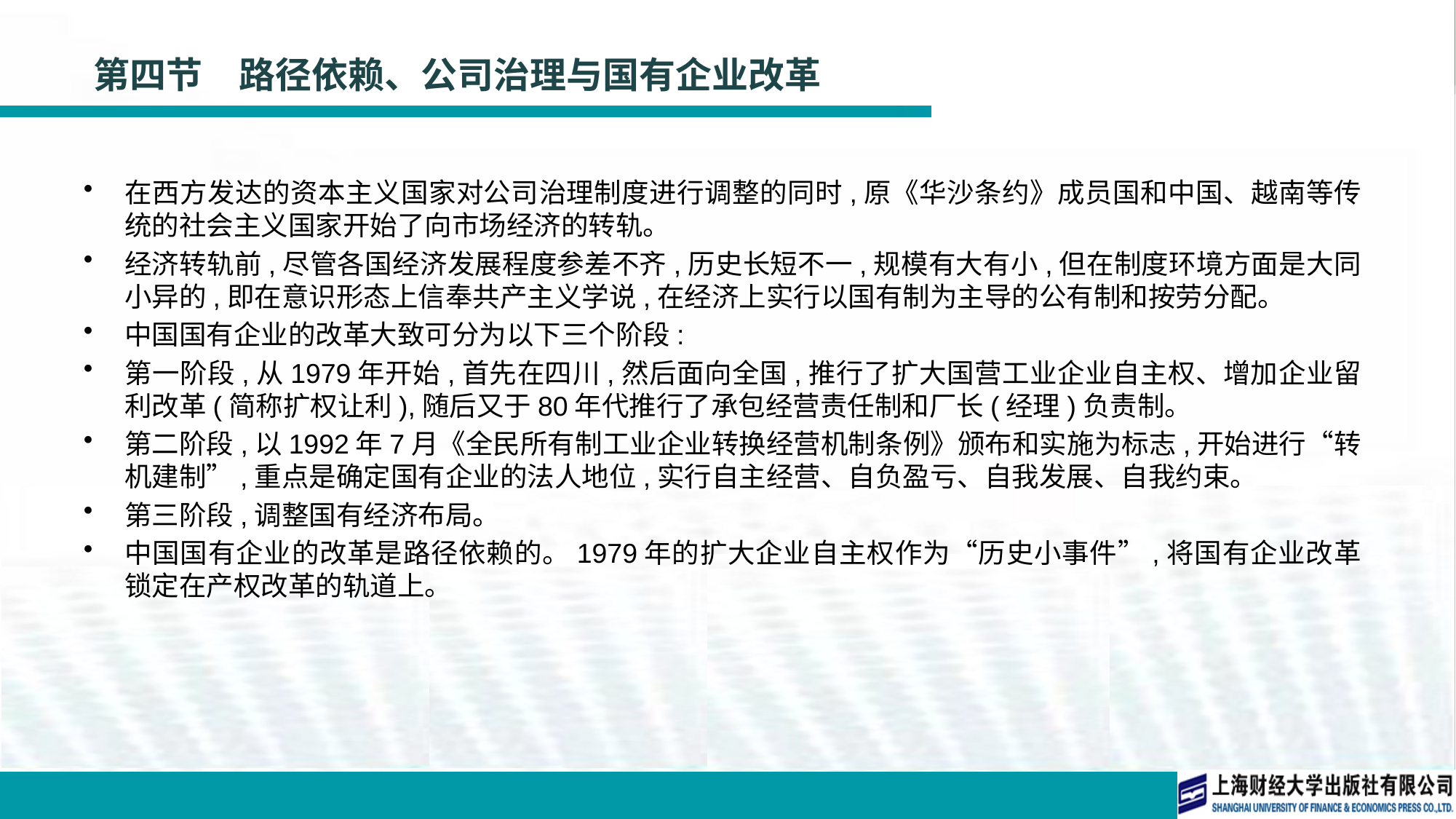

# 第四节　路径依赖、公司治理与国有企业改革
在西方发达的资本主义国家对公司治理制度进行调整的同时,原《华沙条约》成员国和中国、越南等传统的社会主义国家开始了向市场经济的转轨。
经济转轨前,尽管各国经济发展程度参差不齐,历史长短不一,规模有大有小,但在制度环境方面是大同小异的,即在意识形态上信奉共产主义学说,在经济上实行以国有制为主导的公有制和按劳分配。
中国国有企业的改革大致可分为以下三个阶段:
第一阶段,从1979年开始,首先在四川,然后面向全国,推行了扩大国营工业企业自主权、增加企业留利改革(简称扩权让利),随后又于80年代推行了承包经营责任制和厂长(经理)负责制。
第二阶段,以1992年7月《全民所有制工业企业转换经营机制条例》颁布和实施为标志,开始进行“转机建制”,重点是确定国有企业的法人地位,实行自主经营、自负盈亏、自我发展、自我约束。
第三阶段,调整国有经济布局。
中国国有企业的改革是路径依赖的。1979年的扩大企业自主权作为“历史小事件”,将国有企业改革锁定在产权改革的轨道上。